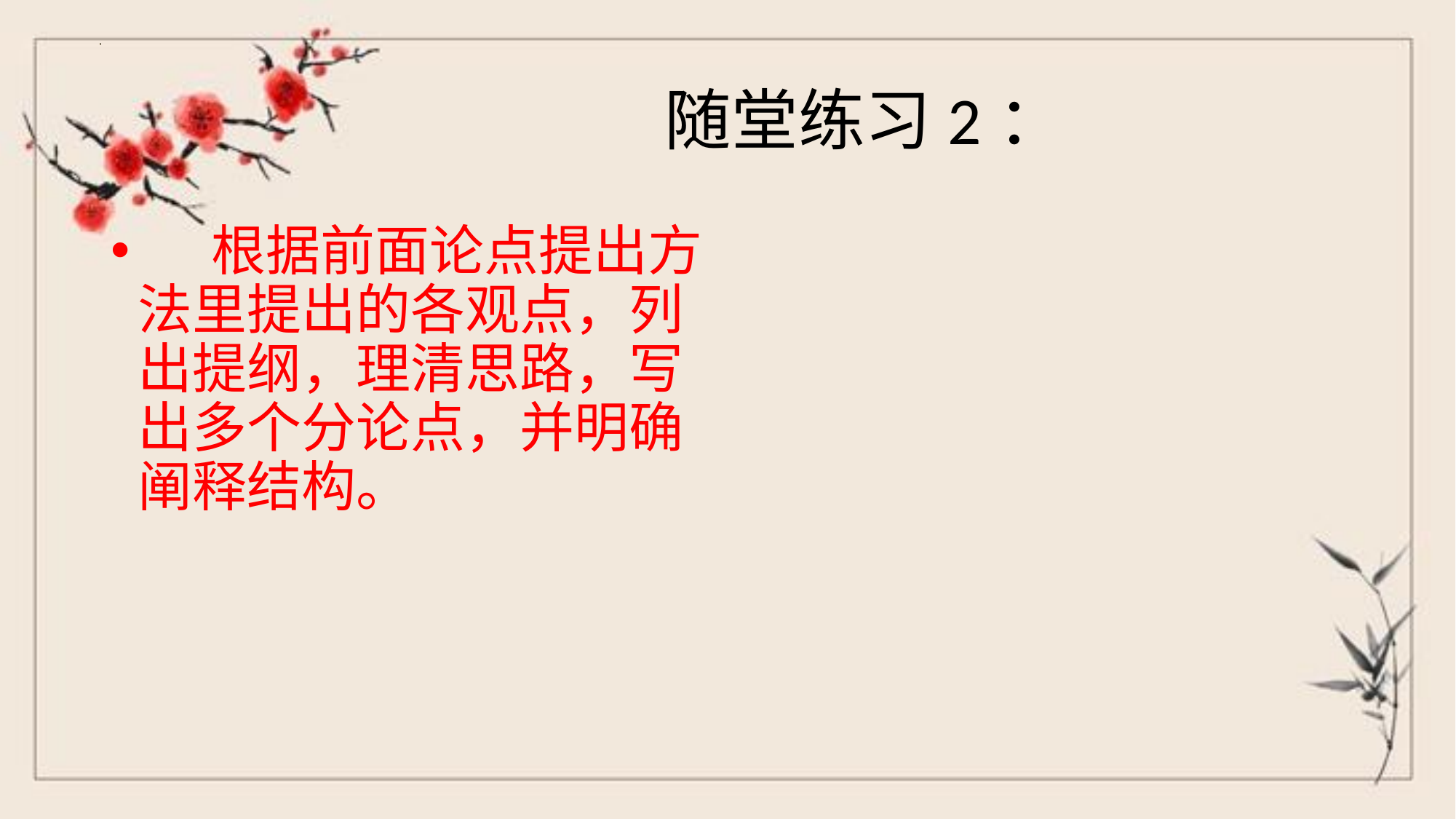

# 随堂练习2：
    根据前面论点提出方法里提出的各观点，列出提纲，理清思路，写出多个分论点，并明确阐释结构。